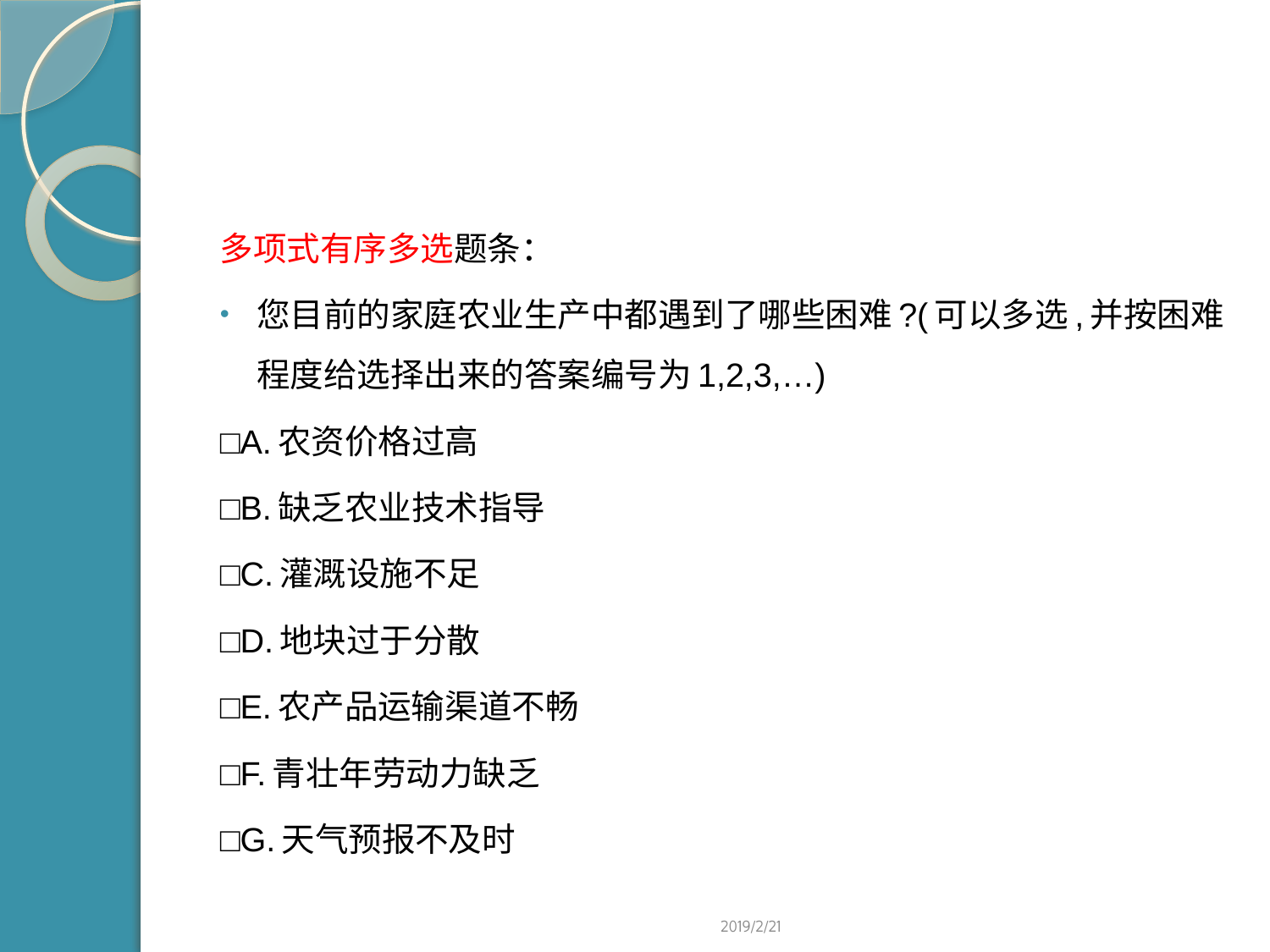

#
多项式有序多选题条：
您目前的家庭农业生产中都遇到了哪些困难?(可以多选,并按困难程度给选择出来的答案编号为1,2,3,…)
□A.农资价格过高
□B.缺乏农业技术指导
□C.灌溉设施不足
□D.地块过于分散
□E.农产品运输渠道不畅
□F.青壮年劳动力缺乏
□G.天气预报不及时
2019/2/21